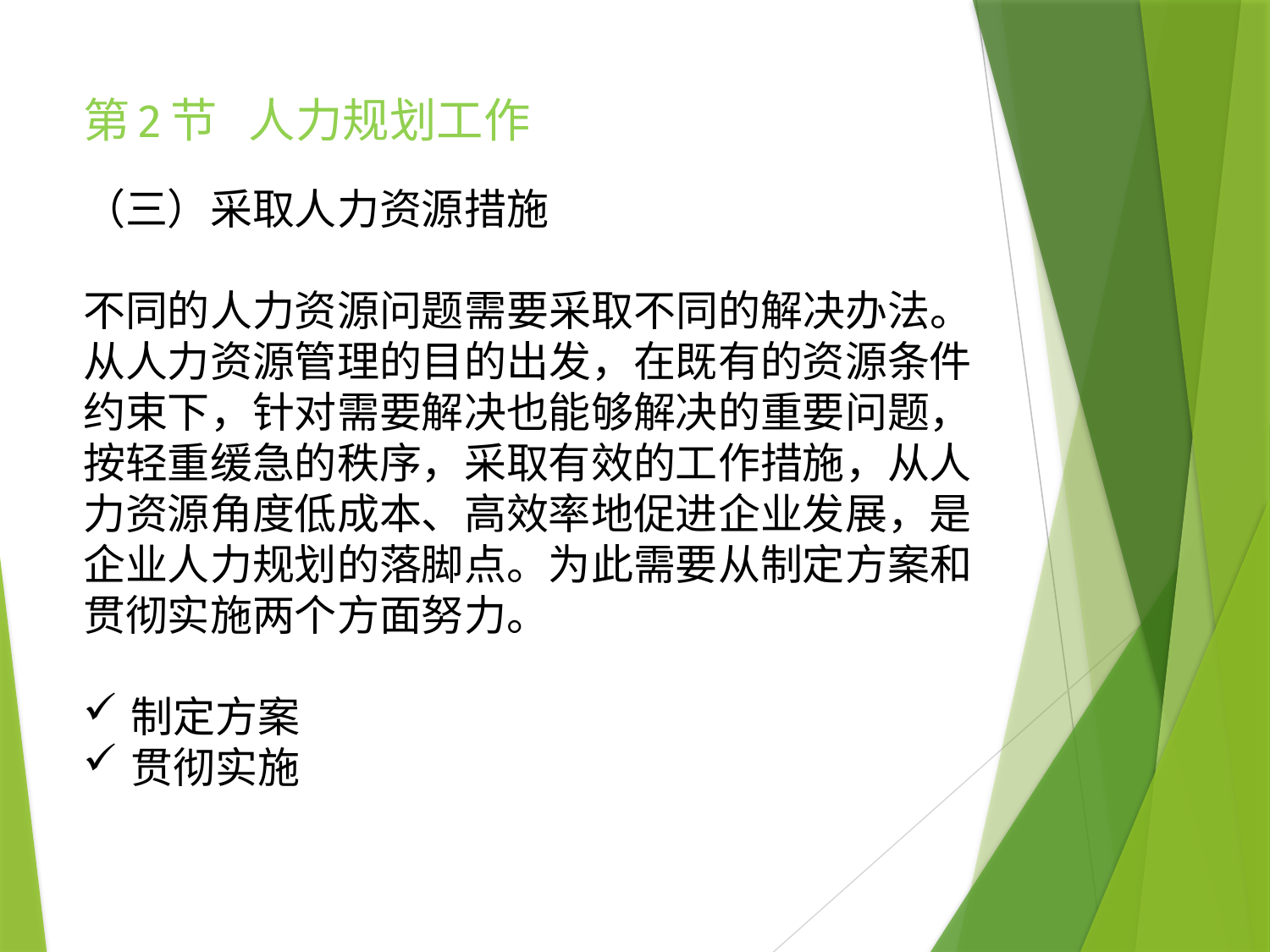

# 第2节   人力规划工作
（三）采取人力资源措施

不同的人力资源问题需要采取不同的解决办法。从人力资源管理的目的出发，在既有的资源条件约束下，针对需要解决也能够解决的重要问题，按轻重缓急的秩序，采取有效的工作措施，从人力资源角度低成本、高效率地促进企业发展，是企业人力规划的落脚点。为此需要从制定方案和贯彻实施两个方面努力。

制定方案
贯彻实施